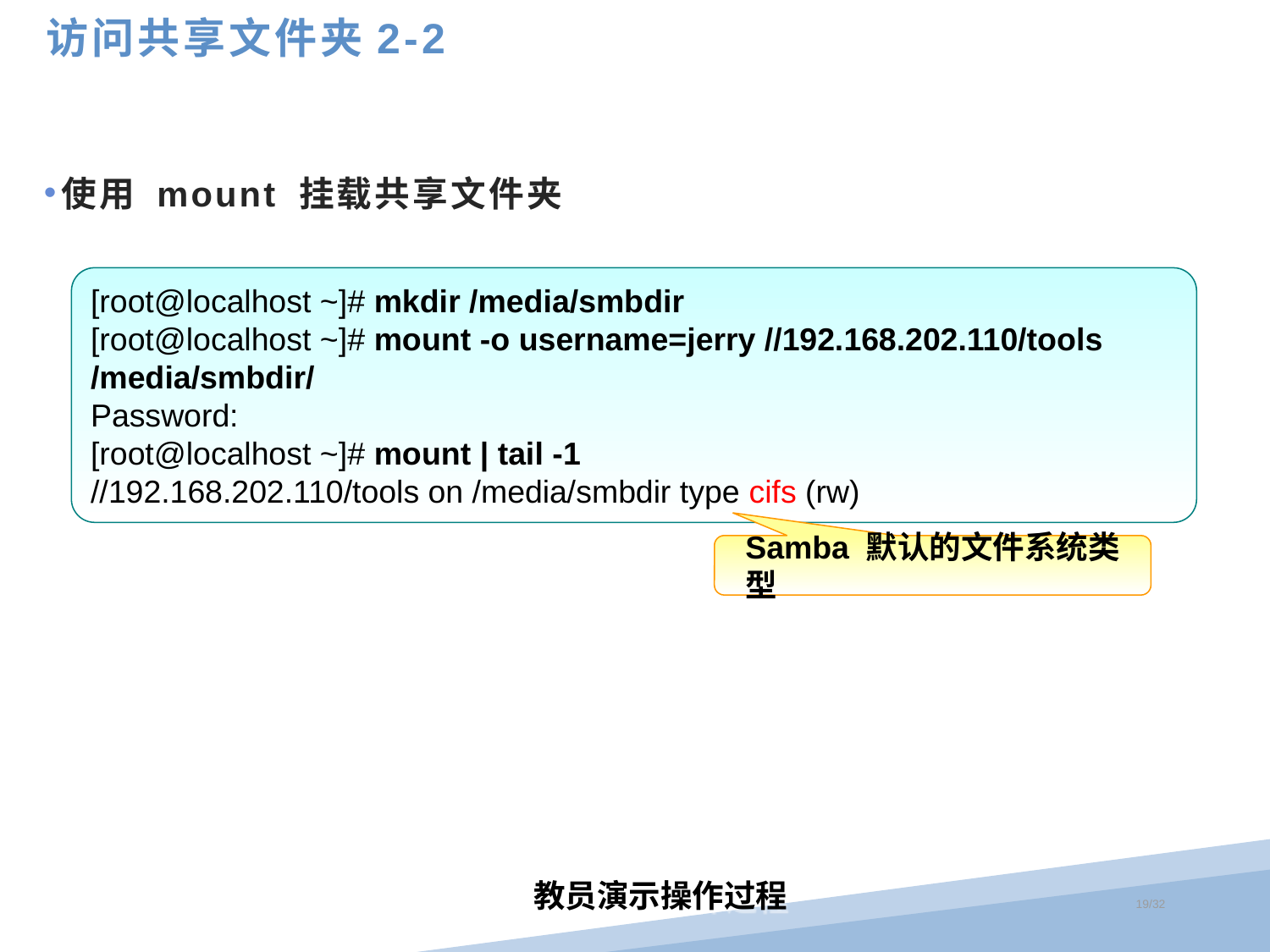

访问共享文件夹2-2
使用 mount 挂载共享文件夹

[root@localhost ~]# mkdir /media/smbdir
[root@localhost ~]# mount -o username=jerry //192.168.202.110/tools /media/smbdir/
Password:
[root@localhost ~]# mount | tail -1
//192.168.202.110/tools on /media/smbdir type cifs (rw)
Samba 默认的文件系统类型

教员演示操作过程
19/32